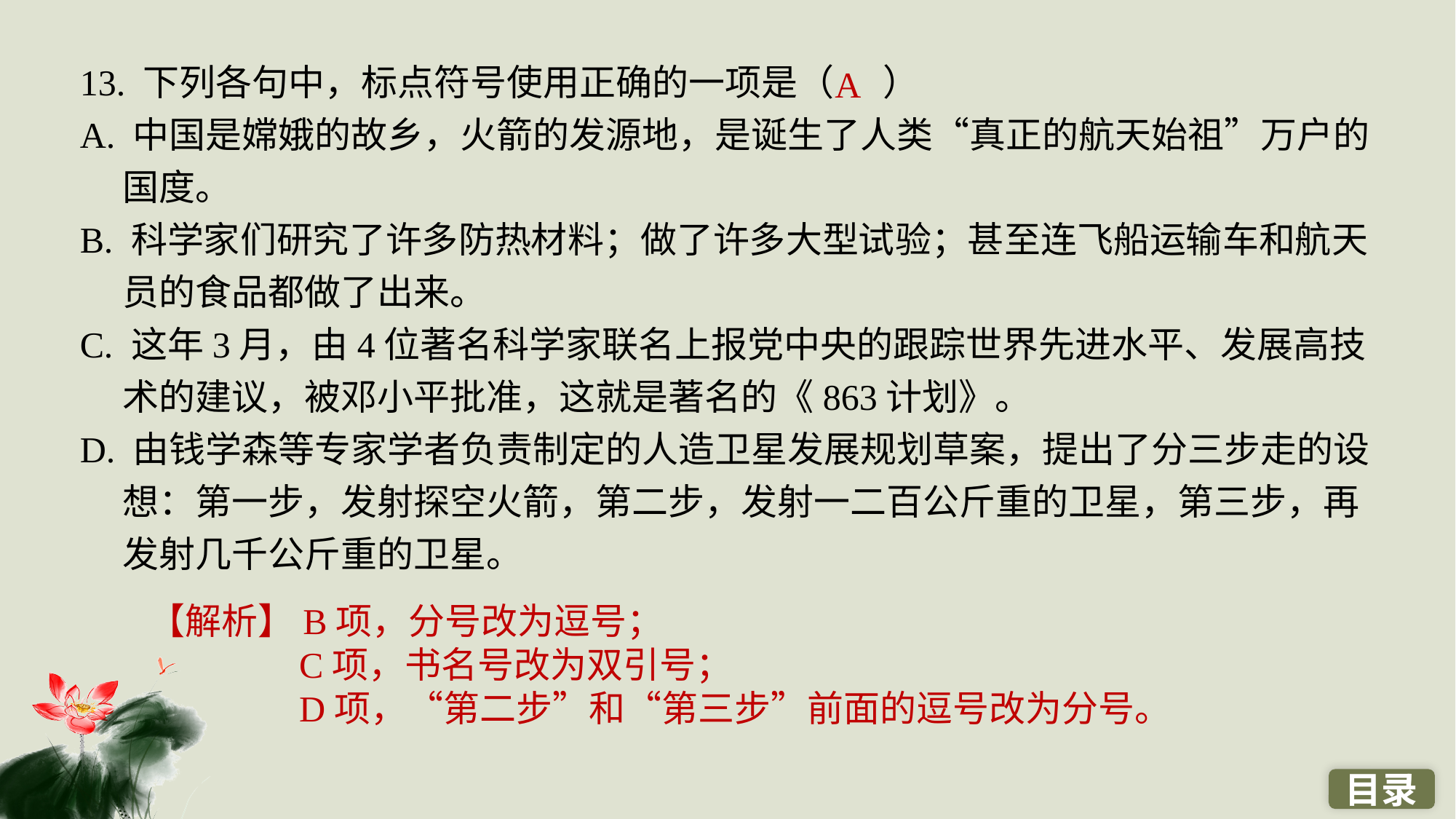

13. 下列各句中，标点符号使用正确的一项是（      ）
A. 中国是嫦娥的故乡，火箭的发源地，是诞生了人类“真正的航天始祖”万户的国度。
B. 科学家们研究了许多防热材料；做了许多大型试验；甚至连飞船运输车和航天员的食品都做了出来。
C. 这年3月，由4位著名科学家联名上报党中央的跟踪世界先进水平、发展高技术的建议，被邓小平批准，这就是著名的《863计划》。
D. 由钱学森等专家学者负责制定的人造卫星发展规划草案，提出了分三步走的设想：第一步，发射探空火箭，第二步，发射一二百公斤重的卫星，第三步，再发射几千公斤重的卫星。
A
【解析】B项，分号改为逗号；
C项，书名号改为双引号；
D项，“第二步”和“第三步”前面的逗号改为分号。